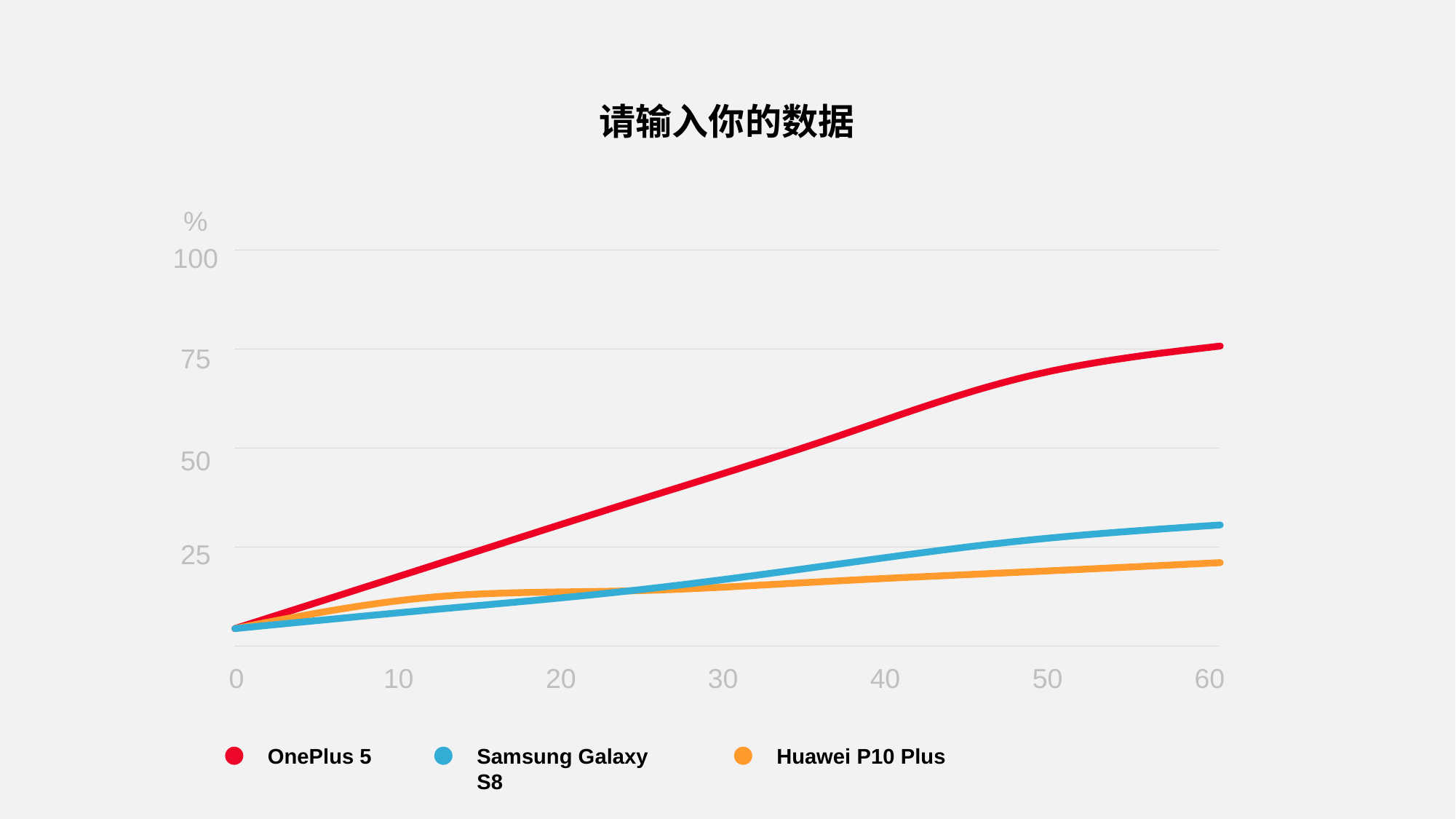

请输入你的数据

### Chart

| Category | OnePlus 5 | Samsung Galaxy S8 | Huawei P10 Plus |
|---|---|---|---|
| 10 | 0.0 | 0.0 | 0.0 |
| 20 | 0.2 | 0.1 | 0.06 |
| 30 | 0.4 | 0.12 | 0.12 |
| 40 | 0.6 | 0.15 | 0.2 |
| 50 | 0.8 | 0.18 | 0.28 |
| 60 | 0.9 | 0.21 | 0.33 |
%
100
75
50
25
0
10
20
30
40
50
60
OnePlus 5
Samsung Galaxy S8
Huawei P10 Plus